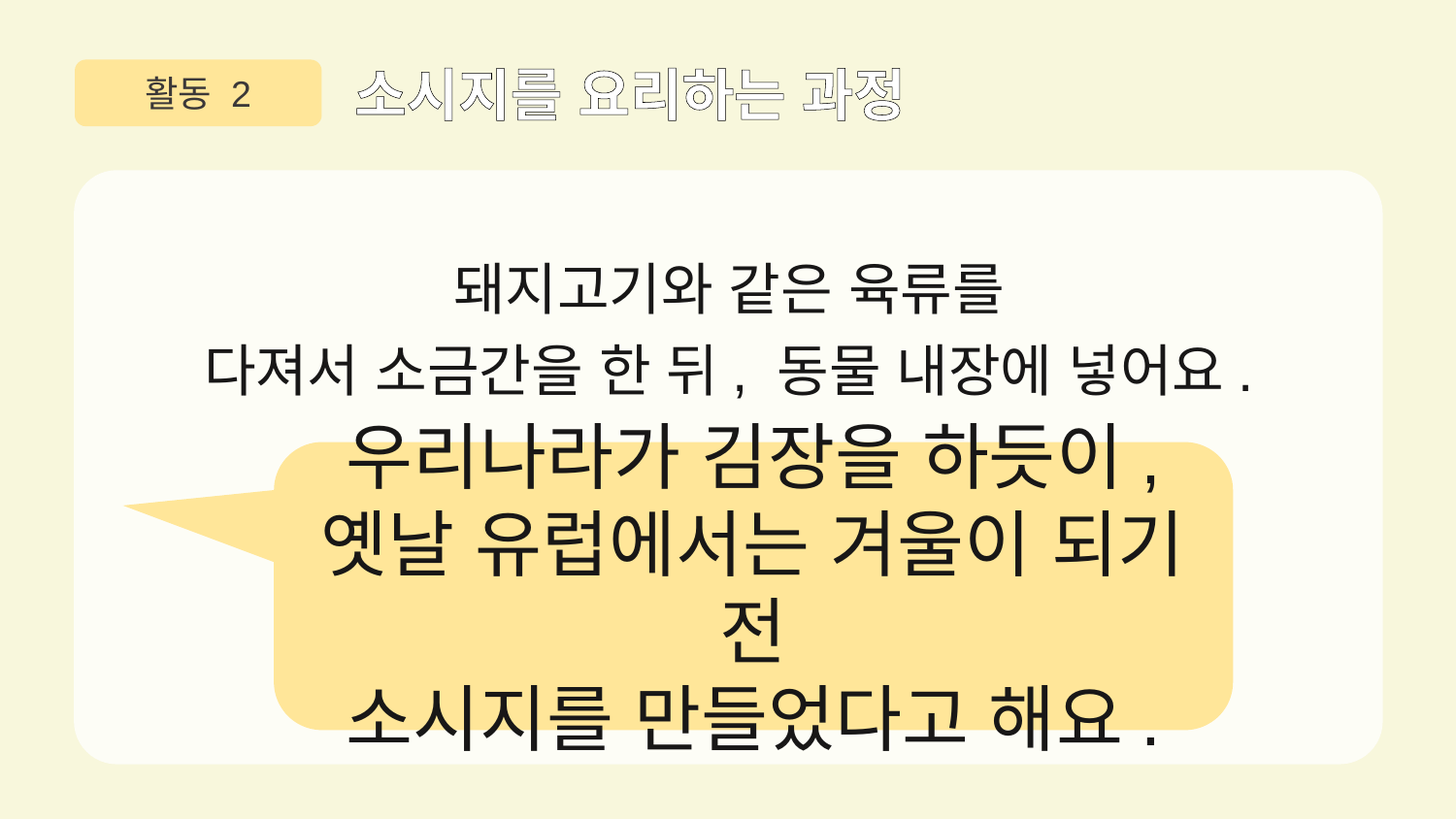

활동 2
소시지를 요리하는 과정
돼지고기와 같은 육류를
다져서 소금간을 한 뒤, 동물 내장에 넣어요.
우리나라가 김장을 하듯이,
옛날 유럽에서는 겨울이 되기 전
소시지를 만들었다고 해요.